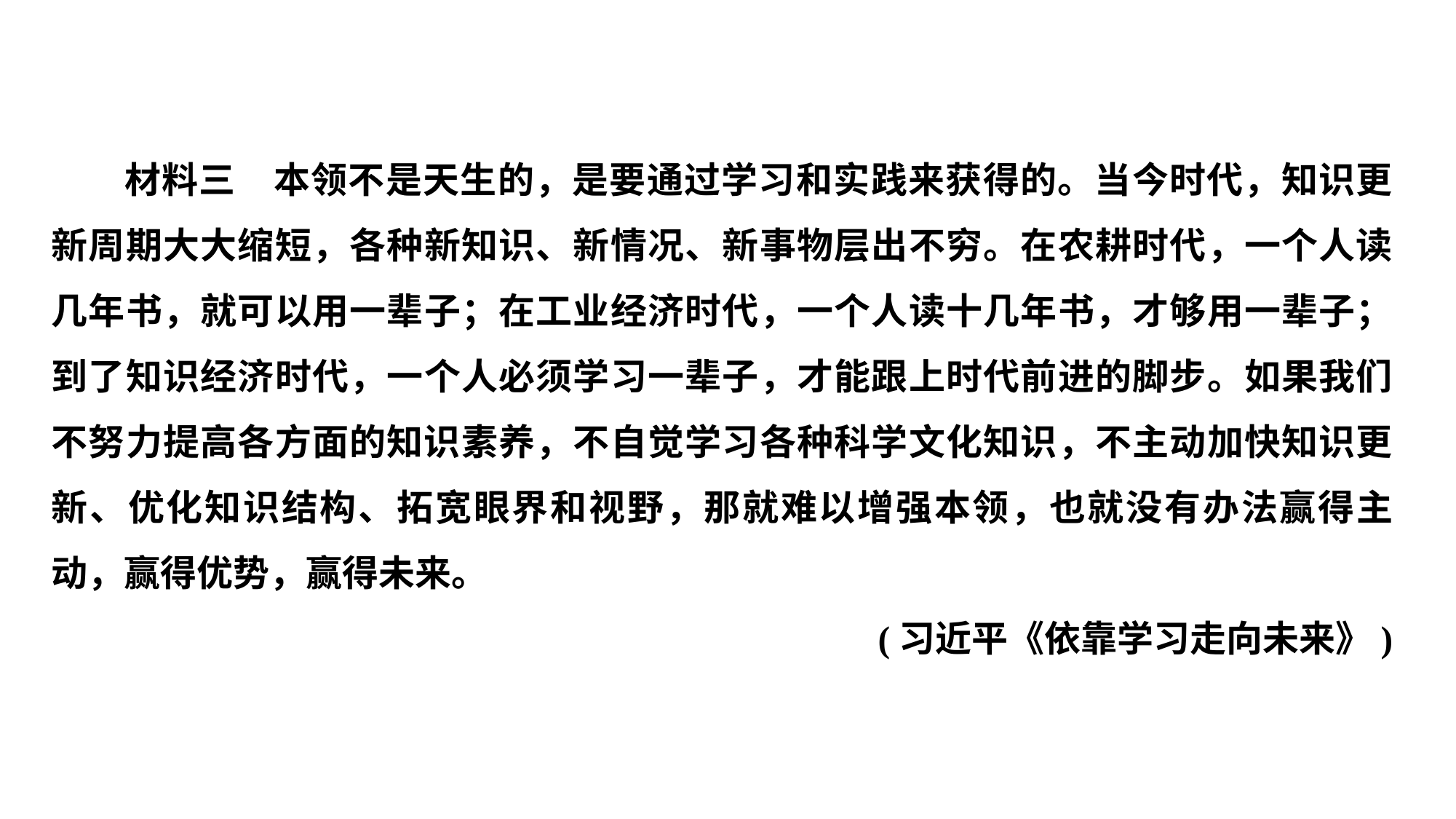

材料三　本领不是天生的，是要通过学习和实践来获得的。当今时代，知识更新周期大大缩短，各种新知识、新情况、新事物层出不穷。在农耕时代，一个人读几年书，就可以用一辈子；在工业经济时代，一个人读十几年书，才够用一辈子；到了知识经济时代，一个人必须学习一辈子，才能跟上时代前进的脚步。如果我们不努力提高各方面的知识素养，不自觉学习各种科学文化知识，不主动加快知识更新、优化知识结构、拓宽眼界和视野，那就难以增强本领，也就没有办法赢得主动，赢得优势，赢得未来。
(习近平《依靠学习走向未来》)